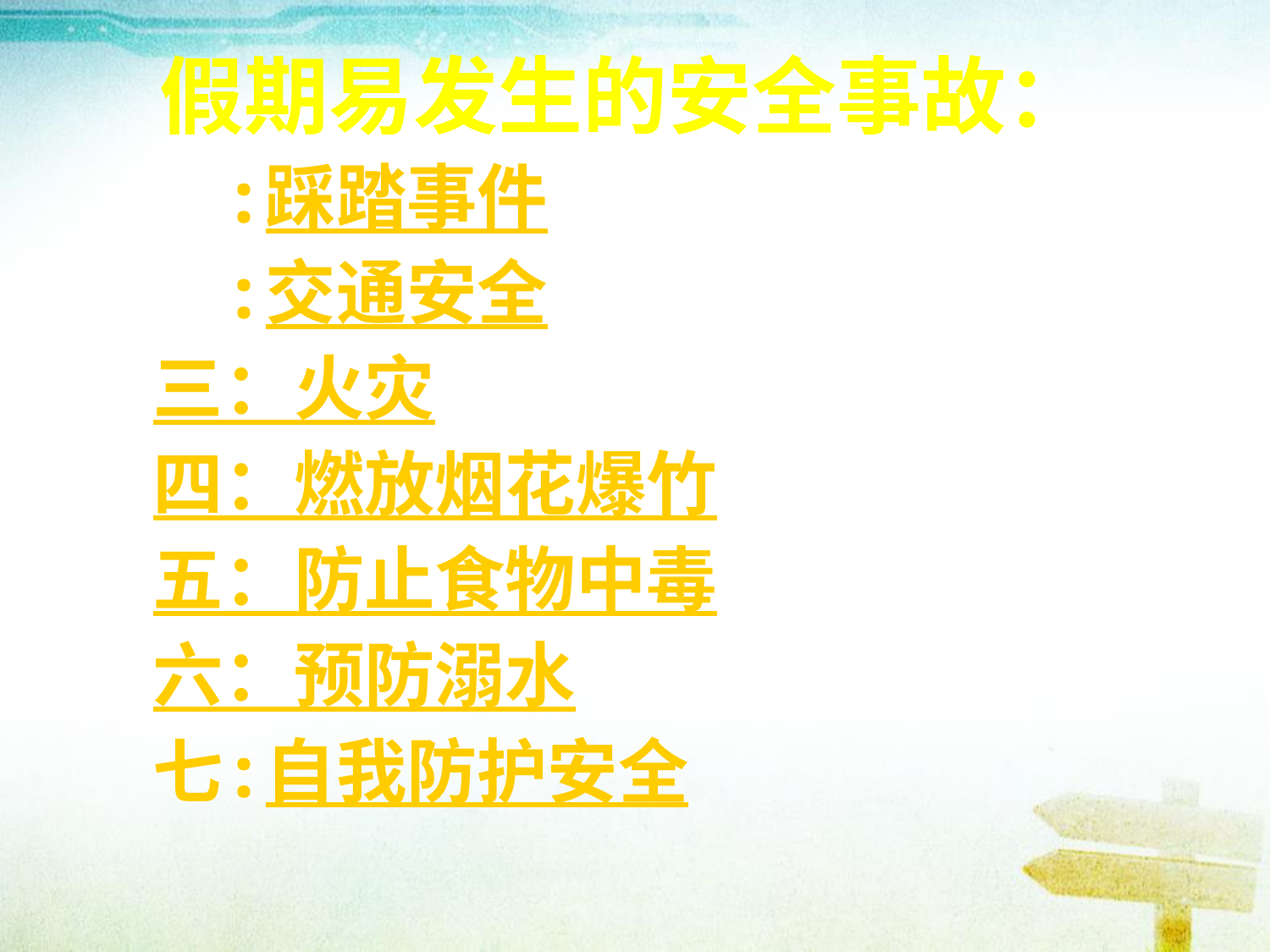

假期易发生的安全事故：
   一:踩踏事件
   二:交通安全
   三：火灾
   四：燃放烟花爆竹
   五：防止食物中毒
   六：预防溺水
   七:自我防护安全